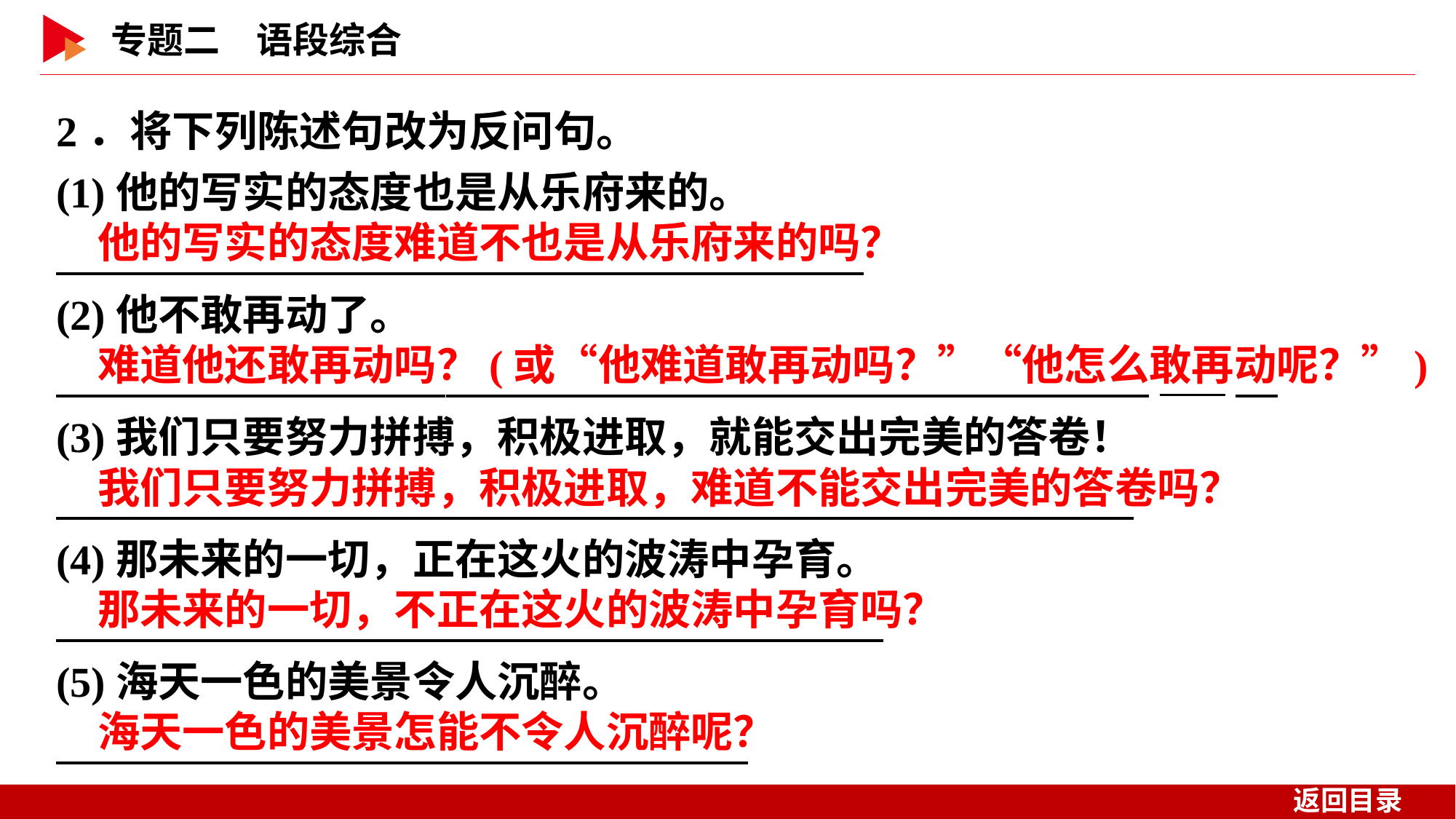

2．将下列陈述句改为反问句。
(1)他的写实的态度也是从乐府来的。

(2)他不敢再动了。
　                                                                                                             _
(3)我们只要努力拼搏，积极进取，就能交出完美的答卷！

(4)那未来的一切，正在这火的波涛中孕育。

(5)海天一色的美景令人沉醉。

他的写实的态度难道不也是从乐府来的吗？
难道他还敢再动吗？(或“他难道敢再动吗？”“他怎么敢再动呢？”)
我们只要努力拼搏，积极进取，难道不能交出完美的答卷吗？
那未来的一切，不正在这火的波涛中孕育吗？
海天一色的美景怎能不令人沉醉呢？